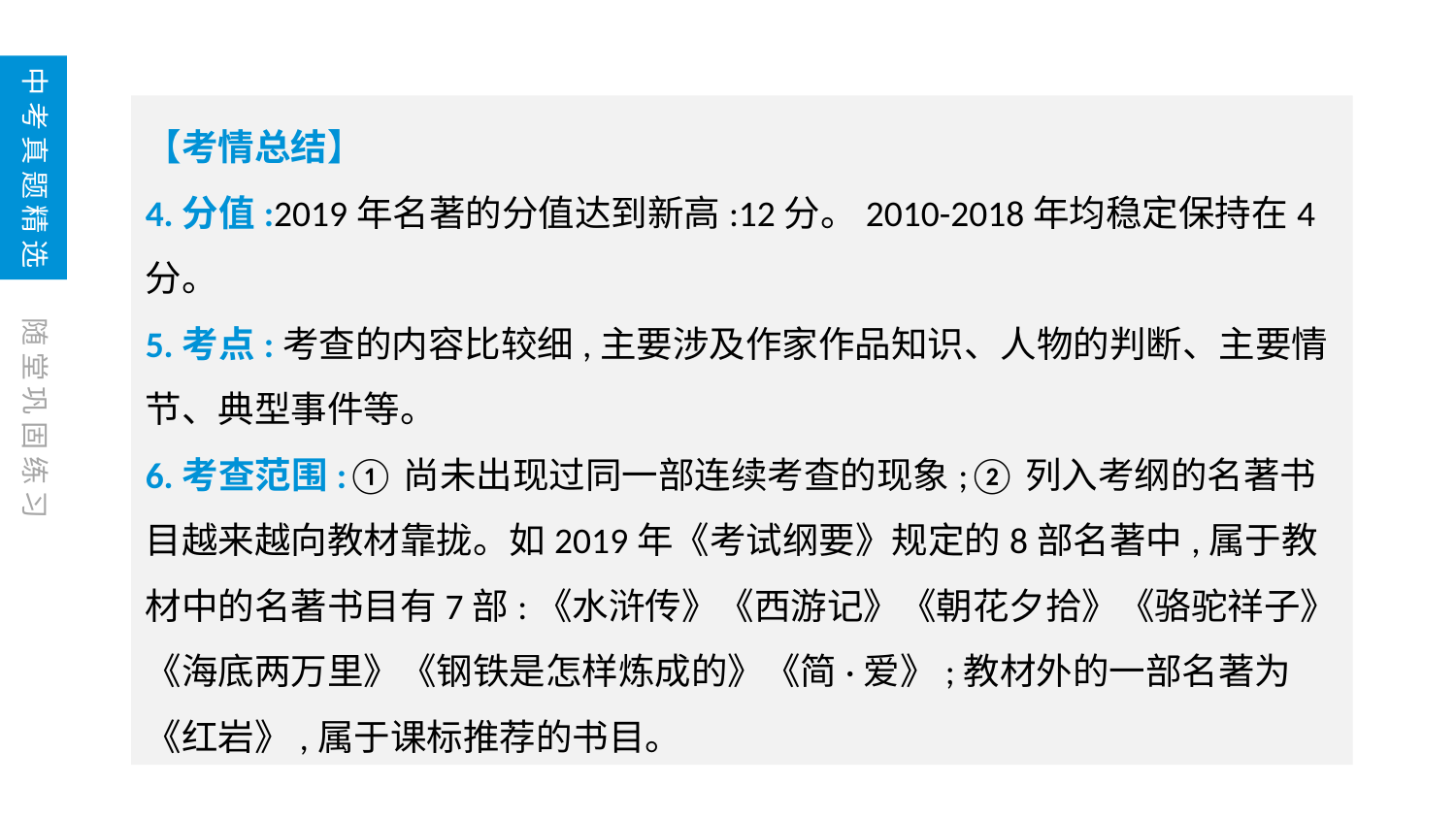

中考真题精选
【考情总结】
4.分值:2019年名著的分值达到新高:12分。2010-2018年均稳定保持在4分。
5.考点:考查的内容比较细,主要涉及作家作品知识、人物的判断、主要情节、典型事件等。
6.考查范围:①尚未出现过同一部连续考查的现象;②列入考纲的名著书目越来越向教材靠拢。如2019年《考试纲要》规定的8部名著中,属于教材中的名著书目有7部:《水浒传》《西游记》《朝花夕拾》《骆驼祥子》《海底两万里》《钢铁是怎样炼成的》《简·爱》;教材外的一部名著为《红岩》,属于课标推荐的书目。
随堂巩固练习